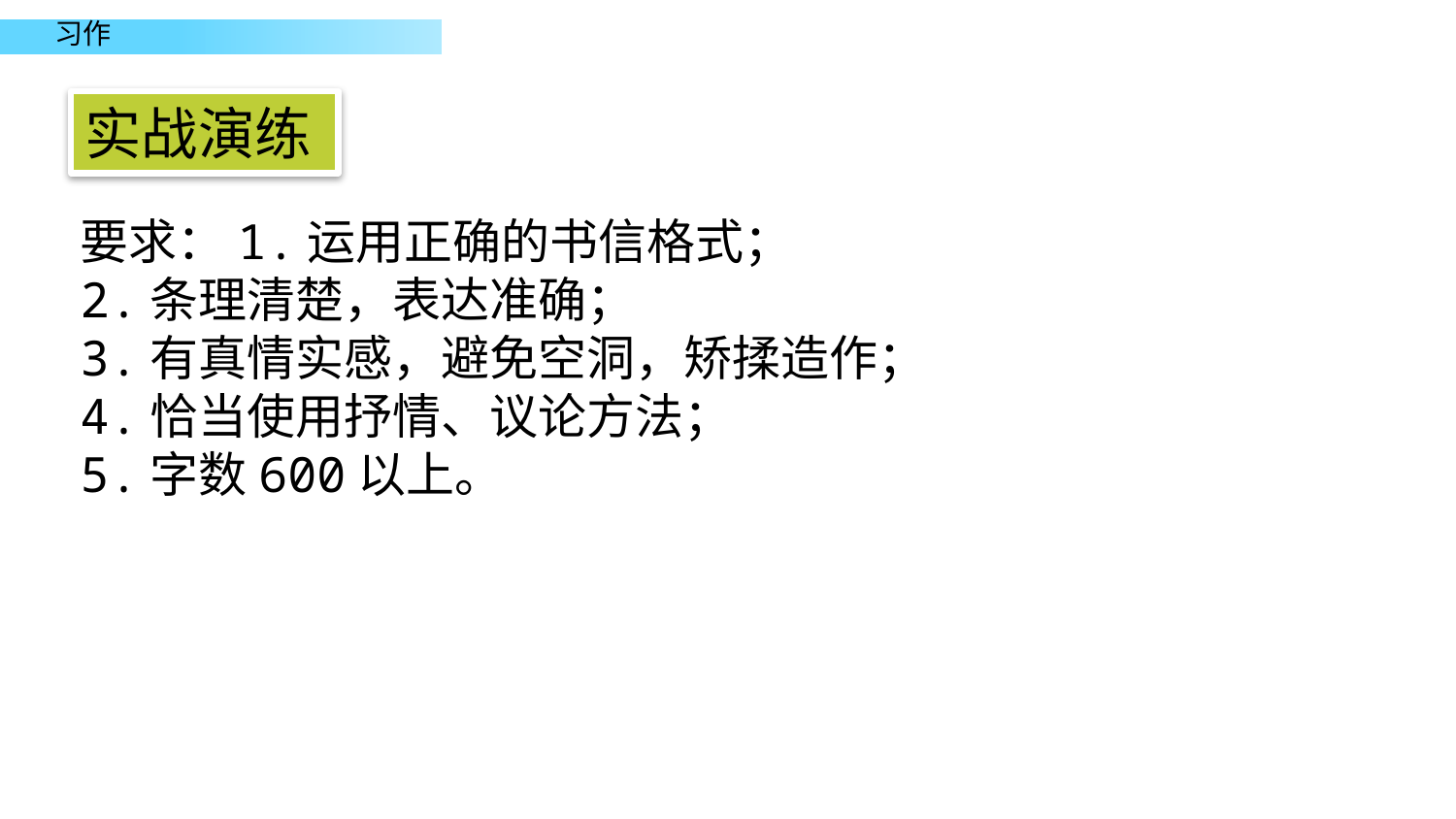

实战演练
要求：1.运用正确的书信格式；
2.条理清楚，表达准确；
3.有真情实感，避免空洞，矫揉造作；
4.恰当使用抒情、议论方法；
5.字数600以上。